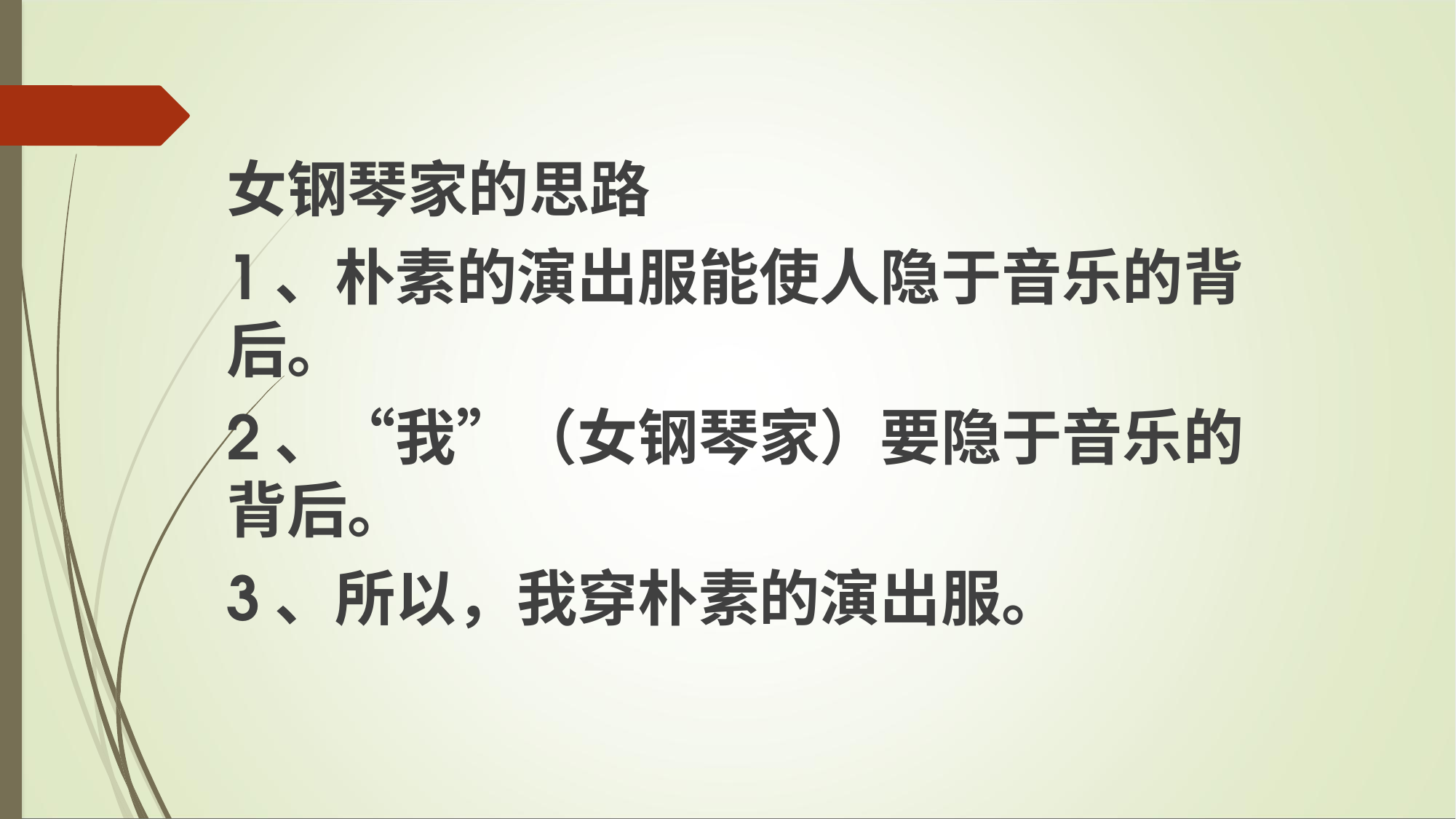

女钢琴家的思路
1、朴素的演出服能使人隐于音乐的背后。
2、“我”（女钢琴家）要隐于音乐的背后。
3、所以，我穿朴素的演出服。